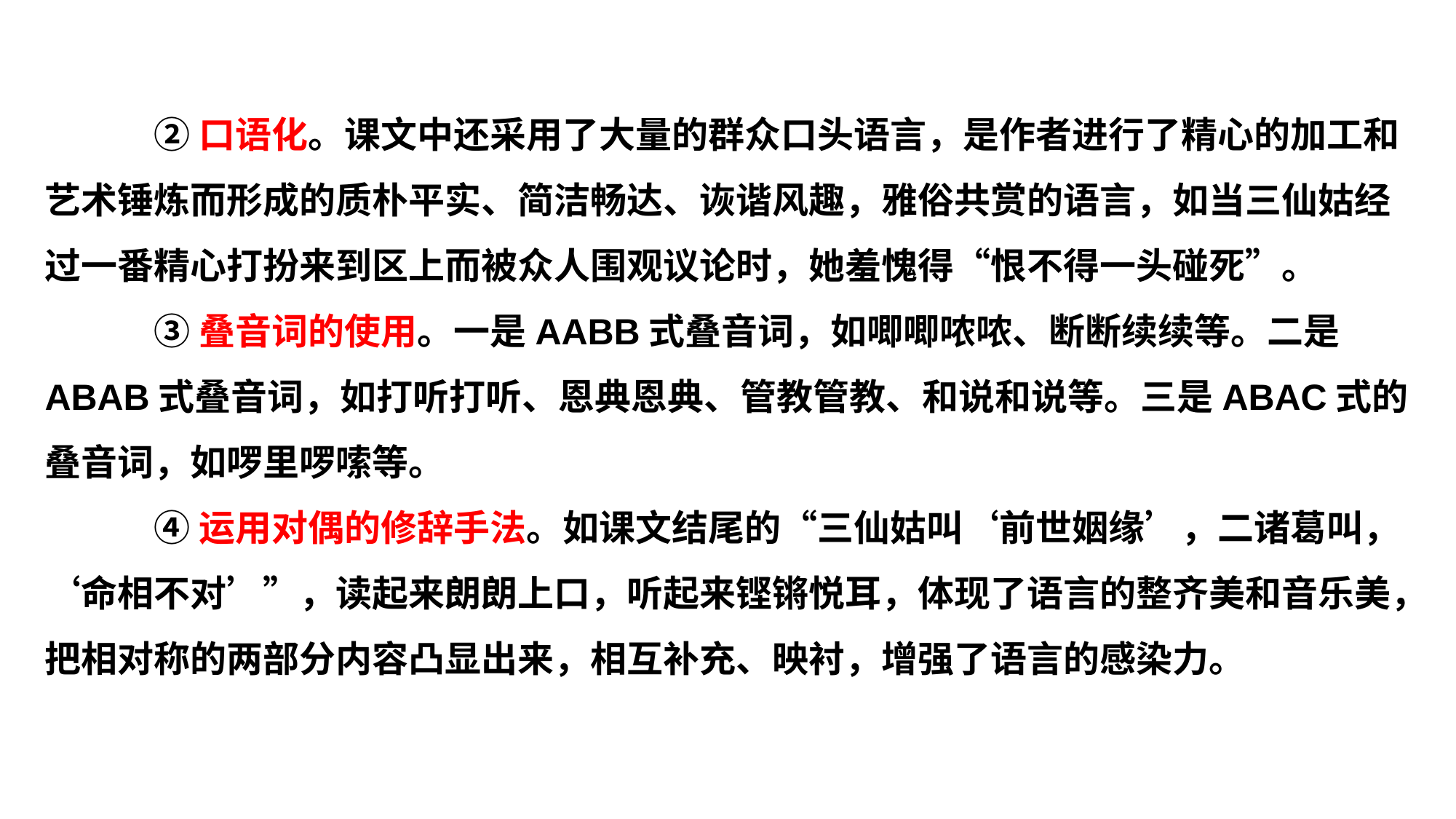

②口语化。课文中还采用了大量的群众口头语言，是作者进行了精心的加工和艺术锤炼而形成的质朴平实、简洁畅达、诙谐风趣，雅俗共赏的语言，如当三仙姑经过一番精心打扮来到区上而被众人围观议论时，她羞愧得“恨不得一头碰死”。
	③叠音词的使用。一是AABB式叠音词，如唧唧哝哝、断断续续等。二是ABAB式叠音词，如打听打听、恩典恩典、管教管教、和说和说等。三是ABAC式的叠音词，如啰里啰嗦等。
	④运用对偶的修辞手法。如课文结尾的“三仙姑叫‘前世姻缘’，二诸葛叫，‘命相不对’”，读起来朗朗上口，听起来铿锵悦耳，体现了语言的整齐美和音乐美，把相对称的两部分内容凸显出来，相互补充、映衬，增强了语言的感染力。